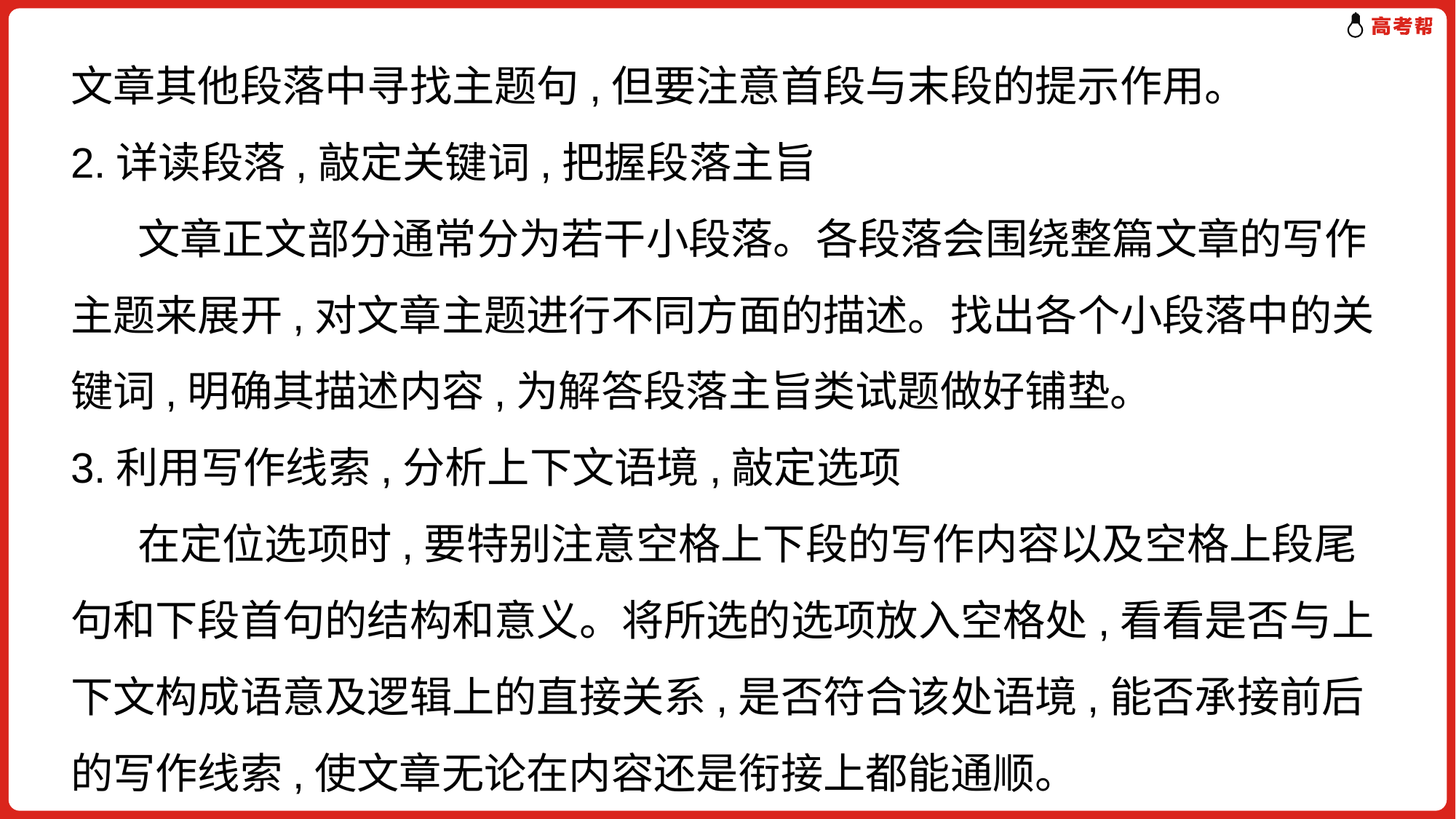

文章其他段落中寻找主题句,但要注意首段与末段的提示作用。
2.详读段落,敲定关键词,把握段落主旨
      文章正文部分通常分为若干小段落。各段落会围绕整篇文章的写作主题来展开,对文章主题进行不同方面的描述。找出各个小段落中的关键词,明确其描述内容,为解答段落主旨类试题做好铺垫。
3.利用写作线索,分析上下文语境,敲定选项
      在定位选项时,要特别注意空格上下段的写作内容以及空格上段尾句和下段首句的结构和意义。将所选的选项放入空格处,看看是否与上下文构成语意及逻辑上的直接关系,是否符合该处语境,能否承接前后的写作线索,使文章无论在内容还是衔接上都能通顺。